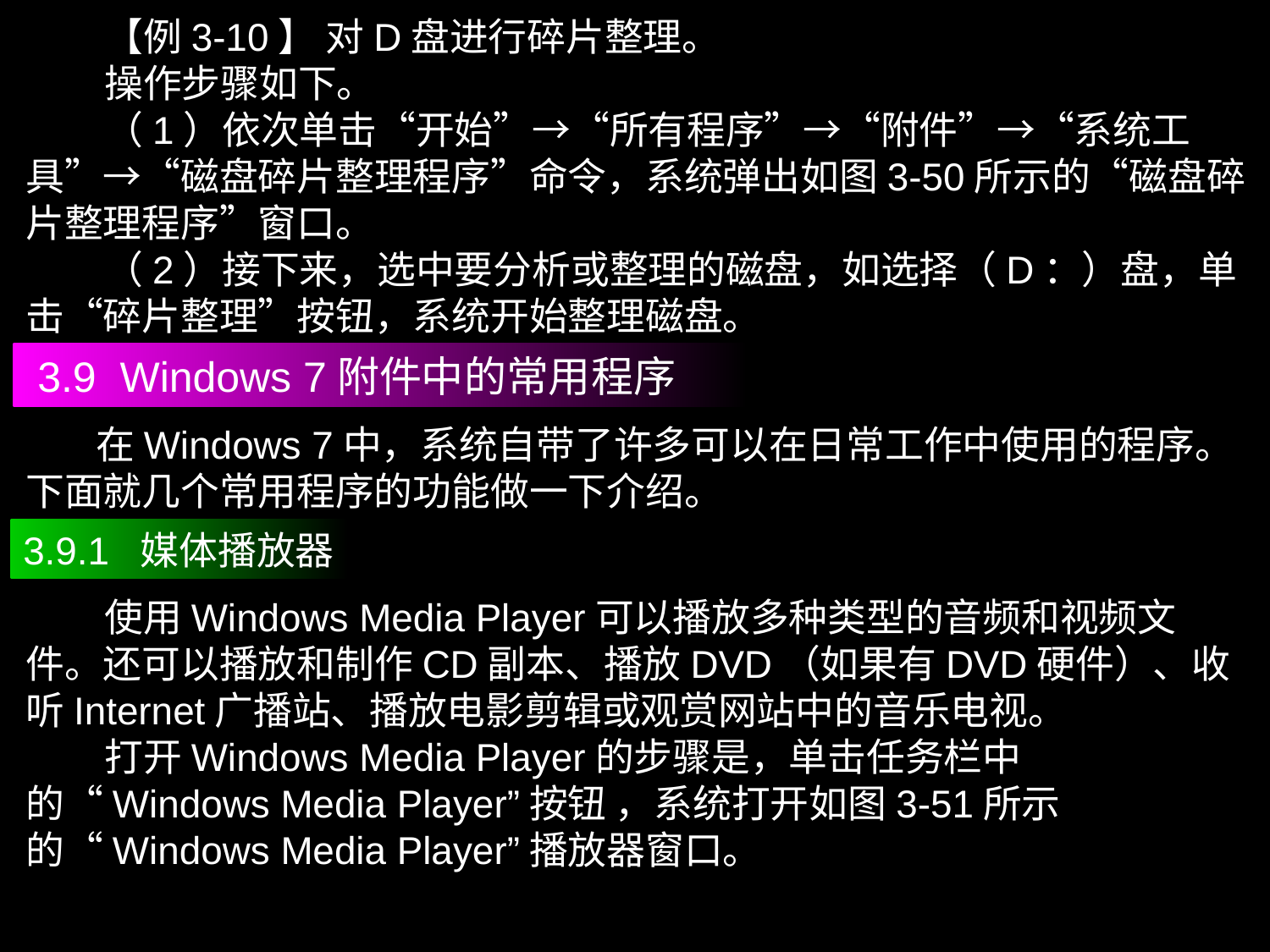

【例3-10】 对D盘进行碎片整理。
        操作步骤如下。
        （1）依次单击“开始”→“所有程序”→“附件”→“系统工具”→“磁盘碎片整理程序”命令，系统弹出如图3-50所示的“磁盘碎片整理程序”窗口。
        （2）接下来，选中要分析或整理的磁盘，如选择（D：）盘，单击“碎片整理”按钮，系统开始整理磁盘。
 3.9  Windows 7附件中的常用程序
       在Windows 7中，系统自带了许多可以在日常工作中使用的程序。下面就几个常用程序的功能做一下介绍。
3.9.1  媒体播放器
        使用Windows Media Player可以播放多种类型的音频和视频文件。还可以播放和制作CD副本、播放DVD（如果有DVD硬件）、收听Internet广播站、播放电影剪辑或观赏网站中的音乐电视。
        打开Windows Media Player的步骤是，单击任务栏中的“Windows Media Player”按钮 ，系统打开如图3-51所示的“Windows Media Player”播放器窗口。